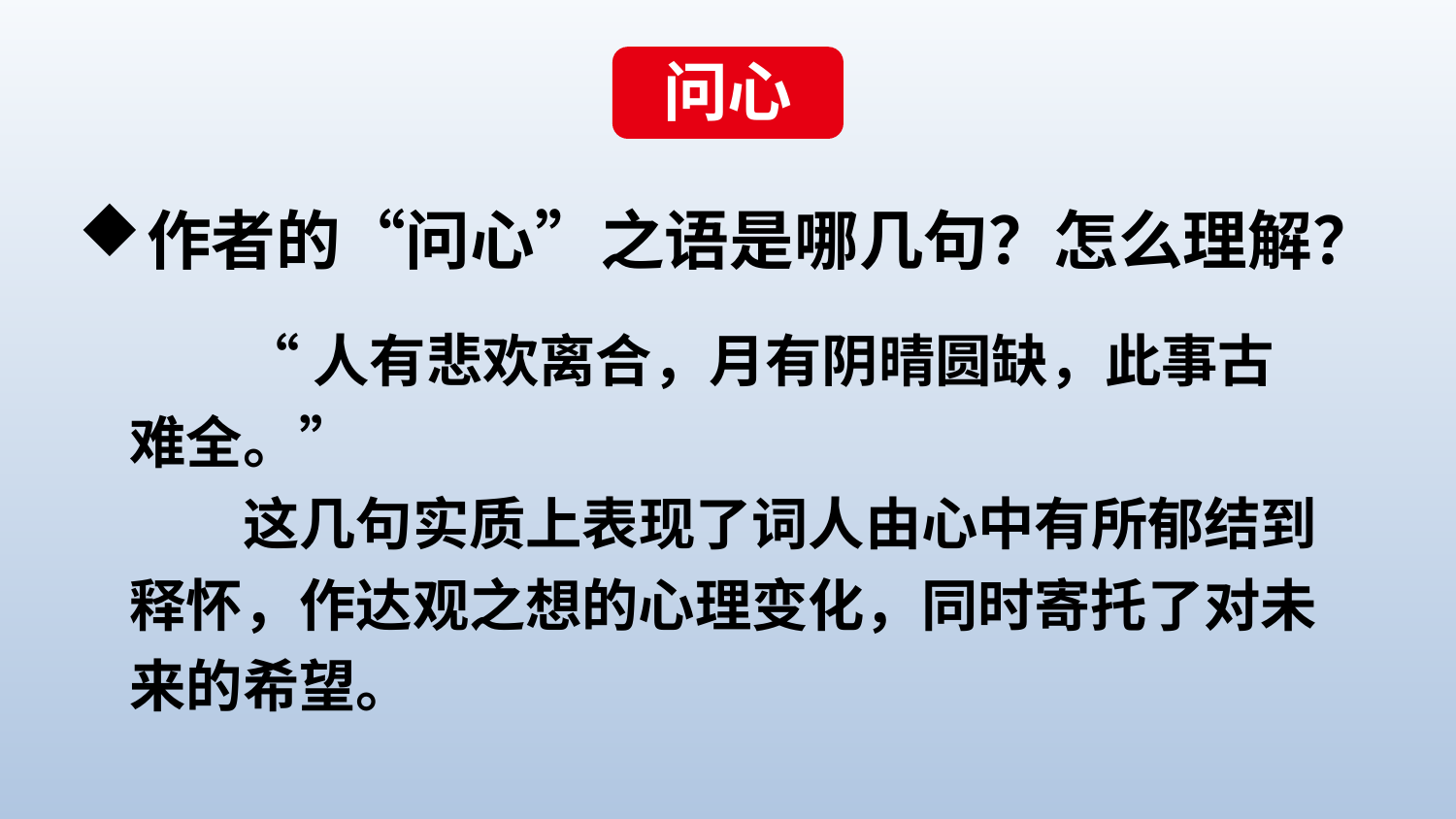

问心
作者的“问心”之语是哪几句？怎么理解？
“人有悲欢离合，月有阴晴圆缺，此事古难全。”
这几句实质上表现了词人由心中有所郁结到释怀，作达观之想的心理变化，同时寄托了对未来的希望。